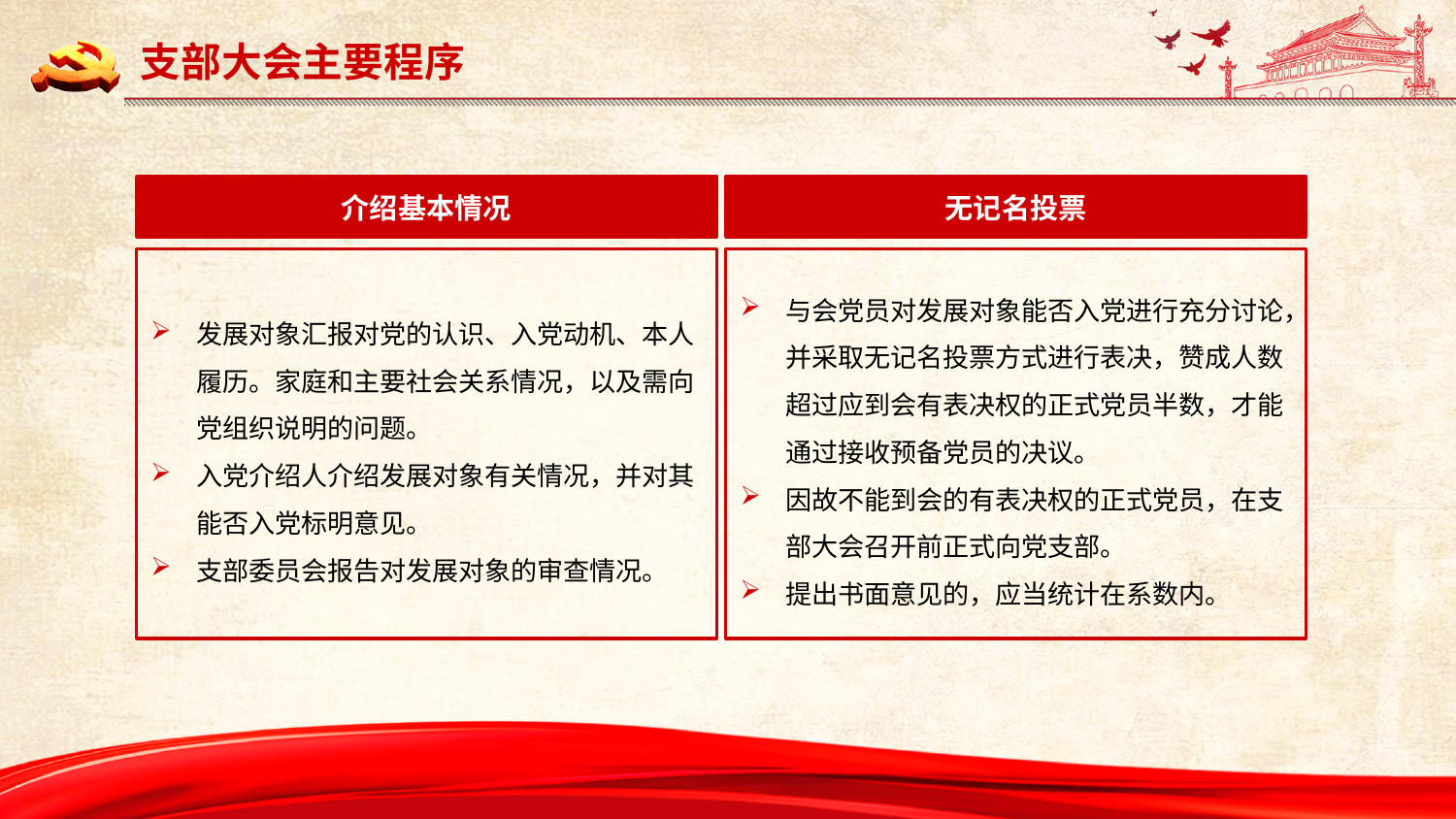

支部大会主要程序
介绍基本情况
无记名投票
发展对象汇报对党的认识、入党动机、本人履历。家庭和主要社会关系情况，以及需向党组织说明的问题。
入党介绍人介绍发展对象有关情况，并对其能否入党标明意见。
支部委员会报告对发展对象的审查情况。
与会党员对发展对象能否入党进行充分讨论，并采取无记名投票方式进行表决，赞成人数超过应到会有表决权的正式党员半数，才能通过接收预备党员的决议。
因故不能到会的有表决权的正式党员，在支部大会召开前正式向党支部。
提出书面意见的，应当统计在系数内。